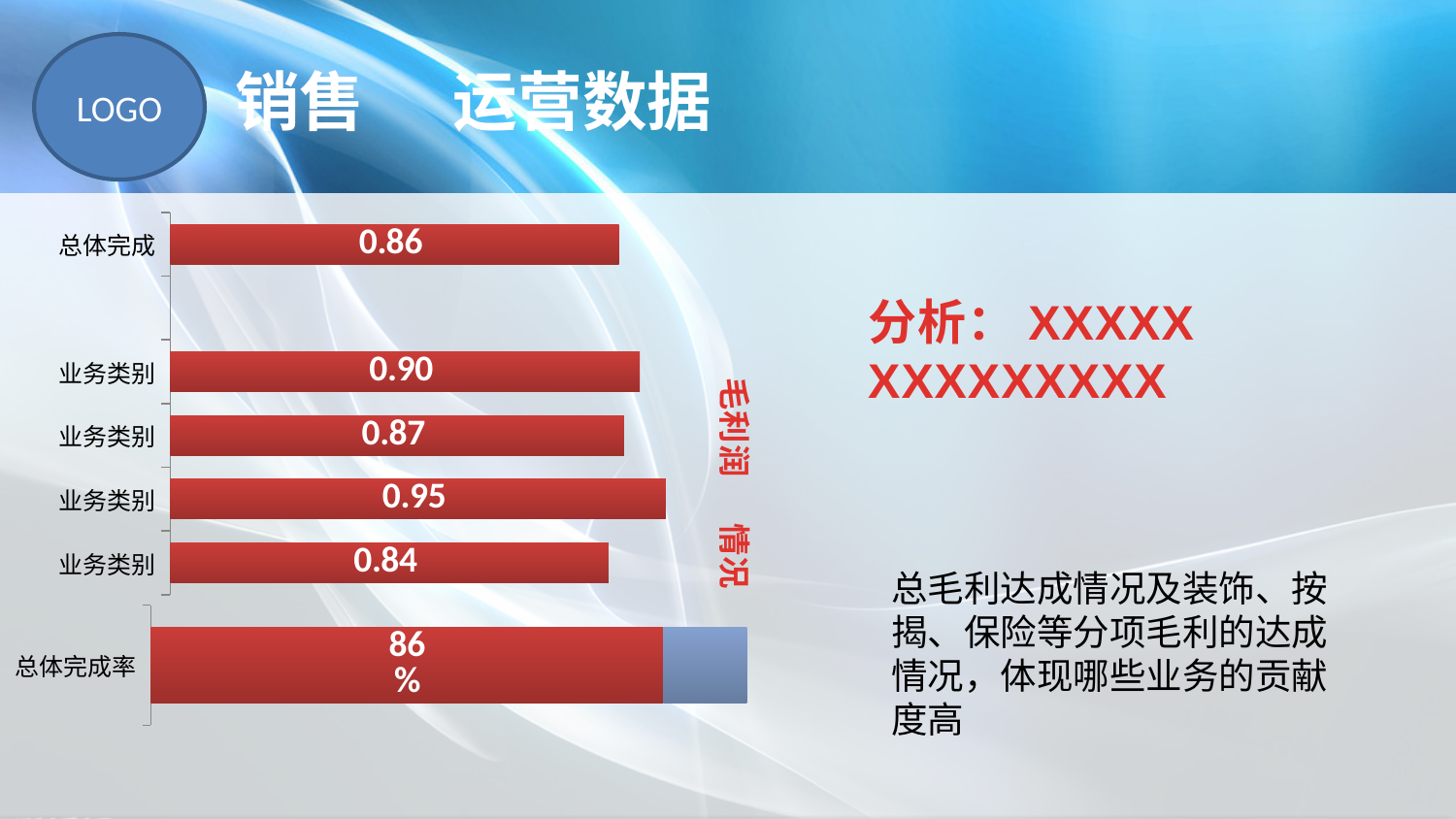

销售      运营数据

### Chart

| Category | 完成 |
|---|---|
| 业务类别 | 0.8400000000000006 |
| 业务类别 | 0.9500000000000006 |
| 业务类别 | 0.8700000000000014 |
| 业务类别 | 0.9 |
|  | None |
| 总体完成 | 0.8600000000000007 |
分析：XXXXX
XXXXXXXXX
毛利润	情况
总毛利达成情况及装饰、按揭、保险等分项毛利的达成情况，体现哪些业务的贡献度高

### Chart

| Category | 完成 | 列2 |
|---|---|---|
| 总体完成率 | 0.8600000000000007 | 0.14 |